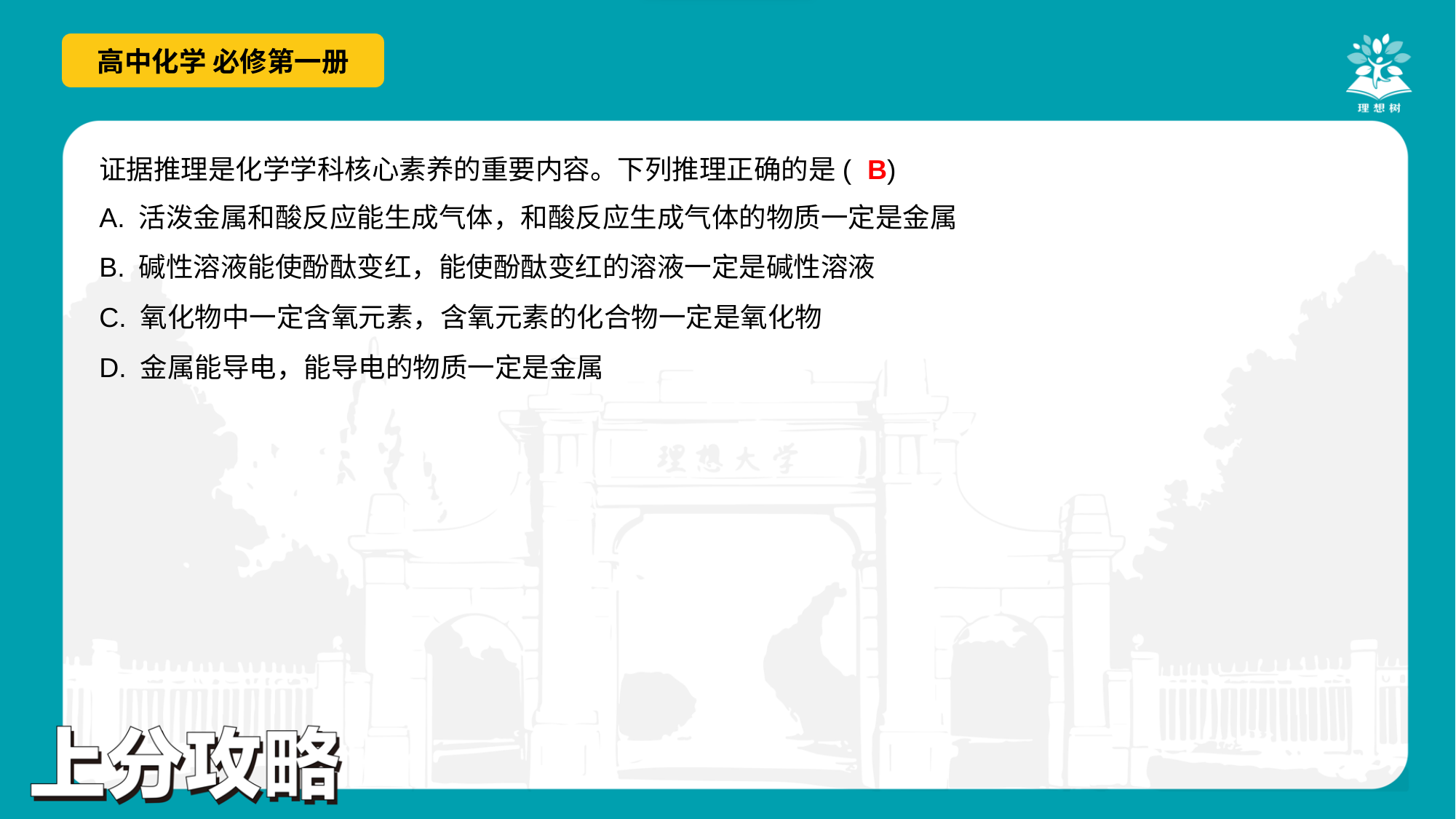

B
证据推理是化学学科核心素养的重要内容。下列推理正确的是(     )
A. 活泼金属和酸反应能生成气体，和酸反应生成气体的物质一定是金属
B. 碱性溶液能使酚酞变红，能使酚酞变红的溶液一定是碱性溶液
C. 氧化物中一定含氧元素，含氧元素的化合物一定是氧化物
D. 金属能导电，能导电的物质一定是金属